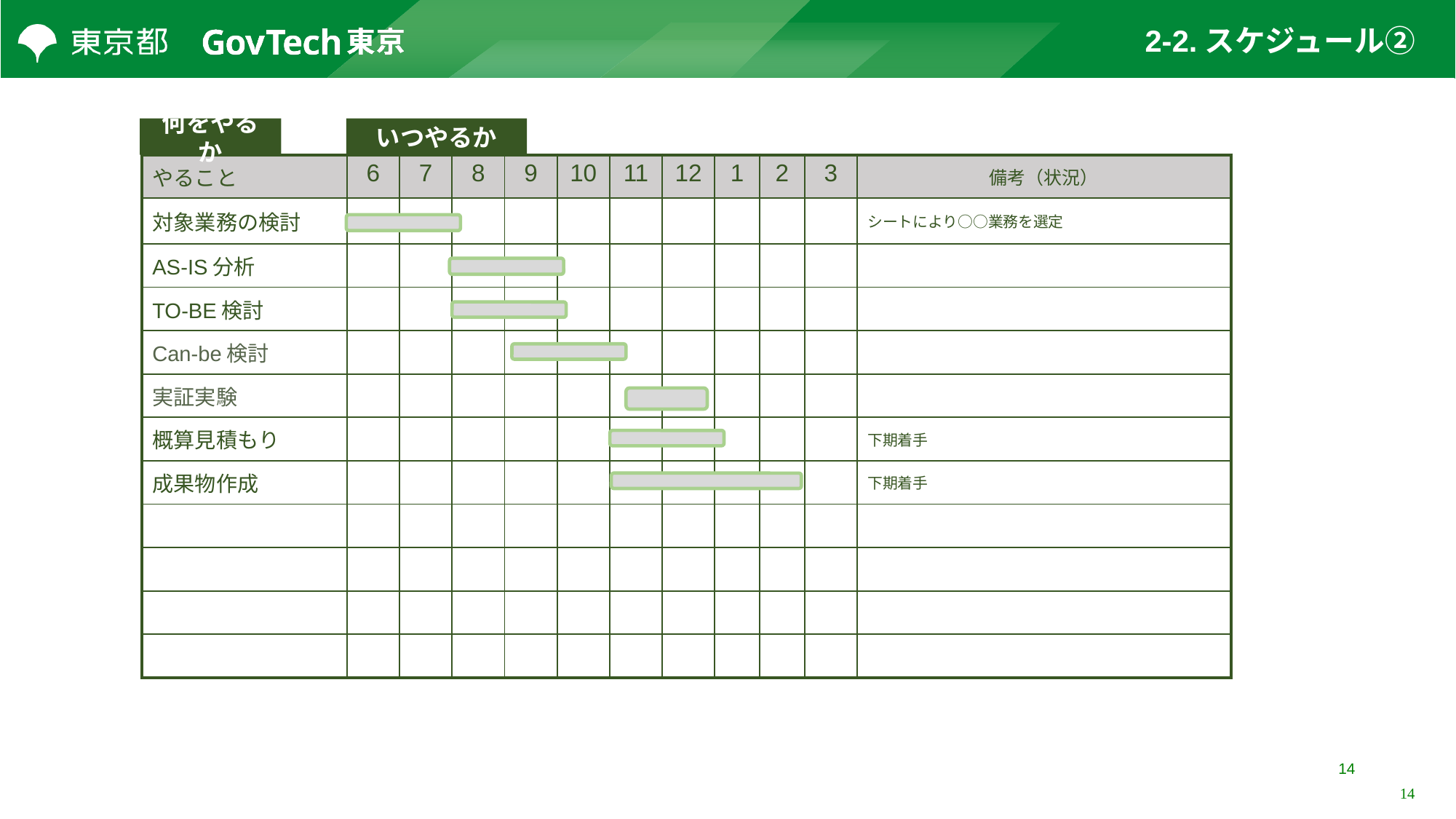

# 2-2.スケジュール②
何をやるか
いつやるか
| やること | 6 | 7 | 8 | 9 | 10 | 11 | 12 | 1 | 2 | 3 | 備考（状況） |
| --- | --- | --- | --- | --- | --- | --- | --- | --- | --- | --- | --- |
| 対象業務の検討 |  |  |  |  |  |  |  |  |  |  | シートにより○○業務を選定 |
| AS-IS分析 |  |  |  |  |  |  |  |  |  |  |  |
| TO-BE検討 |  |  |  |  |  |  |  |  |  |  |  |
| Can-be検討 |  |  |  |  |  |  |  |  |  |  |  |
| 実証実験 |  |  |  |  |  |  |  |  |  |  |  |
| 概算見積もり |  |  |  |  |  |  |  |  |  |  | 下期着手 |
| 成果物作成 |  |  |  |  |  |  |  |  |  |  | 下期着手 |
|  |  |  |  |  |  |  |  |  |  |  |  |
|  |  |  |  |  |  |  |  |  |  |  |  |
|  |  |  |  |  |  |  |  |  |  |  |  |
|  |  |  |  |  |  |  |  |  |  |  |  |

14
14